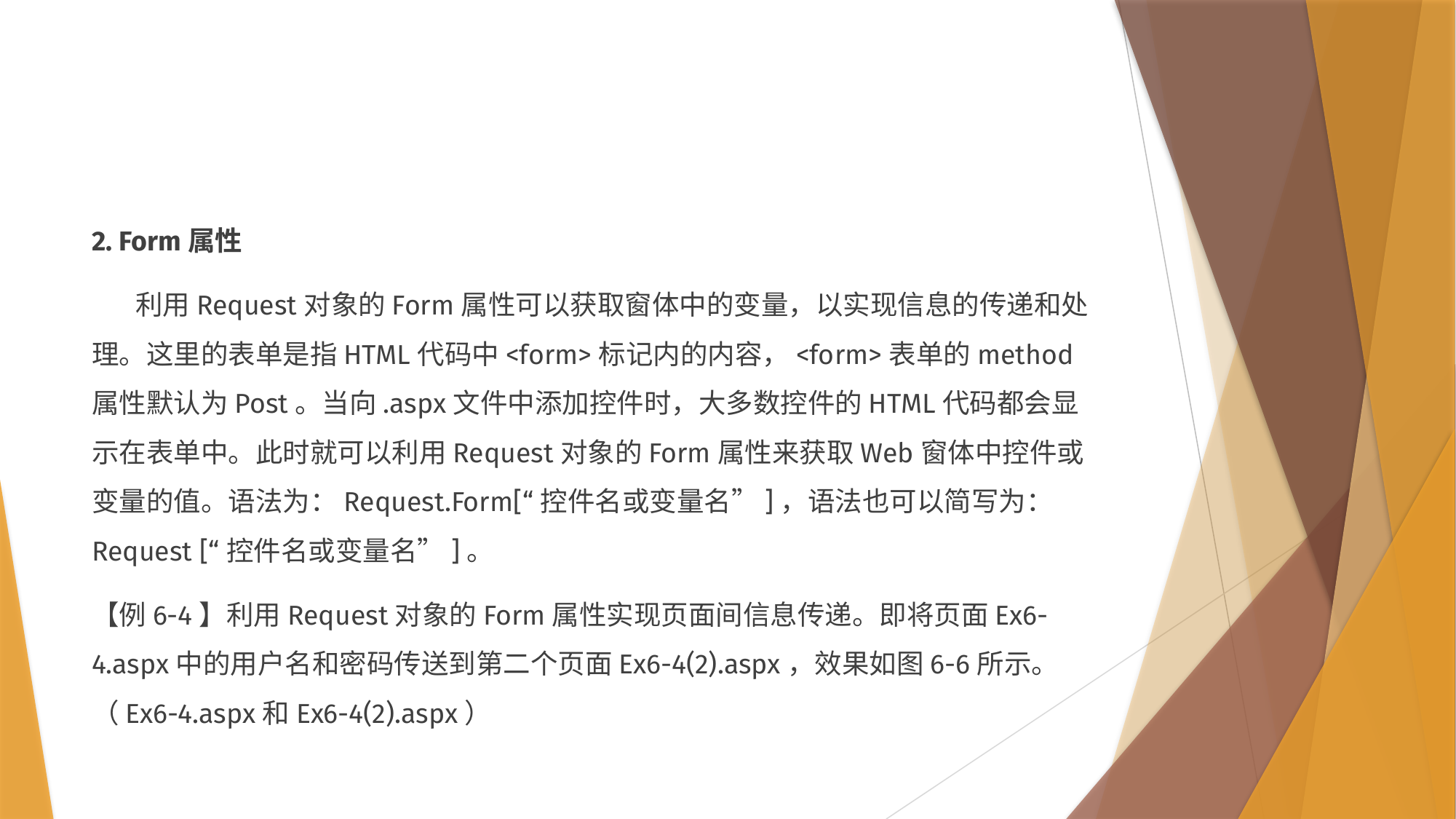

#
2. Form属性
      利用Request对象的Form属性可以获取窗体中的变量，以实现信息的传递和处理。这里的表单是指HTML代码中<form>标记内的内容，<form>表单的method属性默认为Post。当向.aspx文件中添加控件时，大多数控件的HTML代码都会显示在表单中。此时就可以利用Request对象的Form属性来获取Web窗体中控件或变量的值。语法为：Request.Form[“控件名或变量名”]，语法也可以简写为：Request [“控件名或变量名”]。
【例6-4】利用Request对象的Form属性实现页面间信息传递。即将页面Ex6-4.aspx中的用户名和密码传送到第二个页面Ex6-4(2).aspx，效果如图6-6所示。（Ex6-4.aspx和Ex6-4(2).aspx）